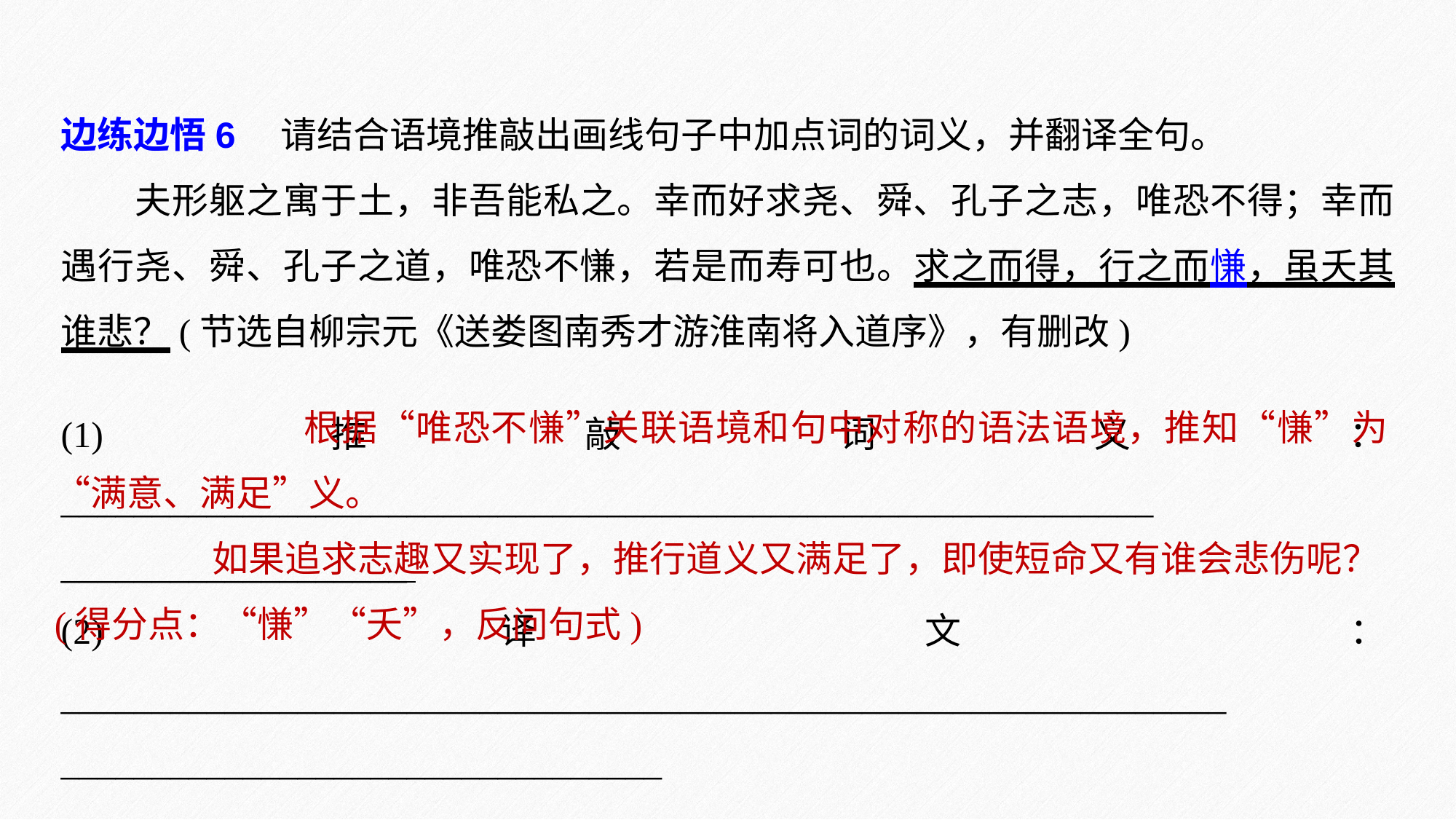

边练边悟6　请结合语境推敲出画线句子中加点词的词义，并翻译全句。
夫形躯之寓于土，非吾能私之。幸而好求尧、舜、孔子之志，唯恐不得；幸而遇行尧、舜、孔子之道，唯恐不慊，若是而寿可也。求之而得，行之而慊，虽夭其谁悲？(节选自柳宗元《送娄图南秀才游淮南将入道序》，有删改)
                          根据“唯恐不慊”关联语境和句中对称的语法语境，推知“慊”为“满意、满足”义。
                  如果追求志趣又实现了，推行道义又满足了，即使短命又有谁会悲伤呢？(得分点：“慊”“夭”，反问句式)
(1)推敲词义：____________________________________________________________
___________________
(2)译文：________________________________________________________________
_________________________________